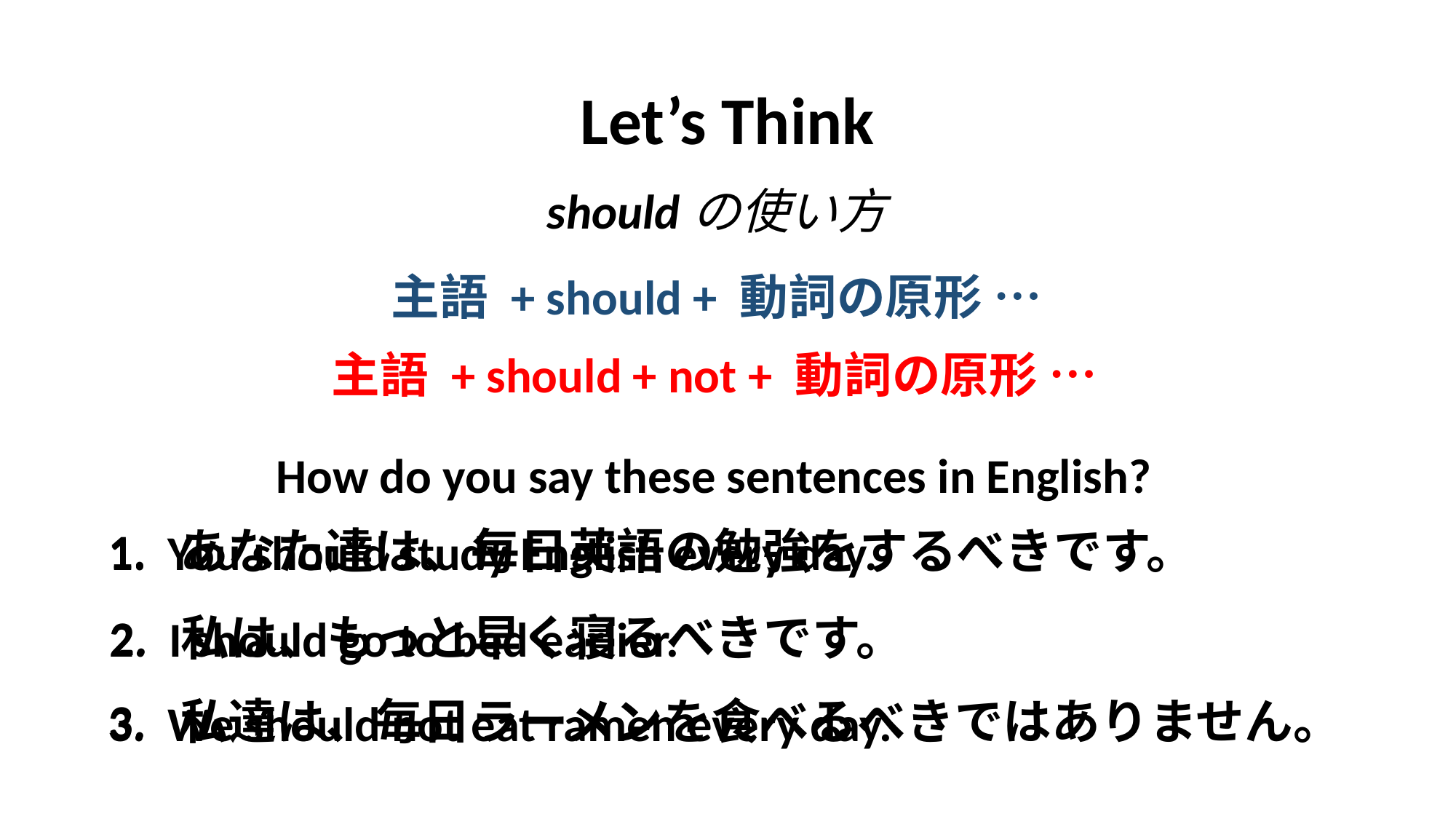

# Let’s Think
shouldの使い方

主語 + should + 動詞の原形 …
主語 + should + not + 動詞の原形 …
How do you say these sentences in English?
1.  あなた達は、毎日英語の勉強をするべきです。
1.  You should study English every day.
2.  私は、もっと早く寝るべきです。
2.  I should go to bed earlier.
3.  私達は、毎日ラーメンを食べるべきではありません。
3.  We should not eat ramen every day.